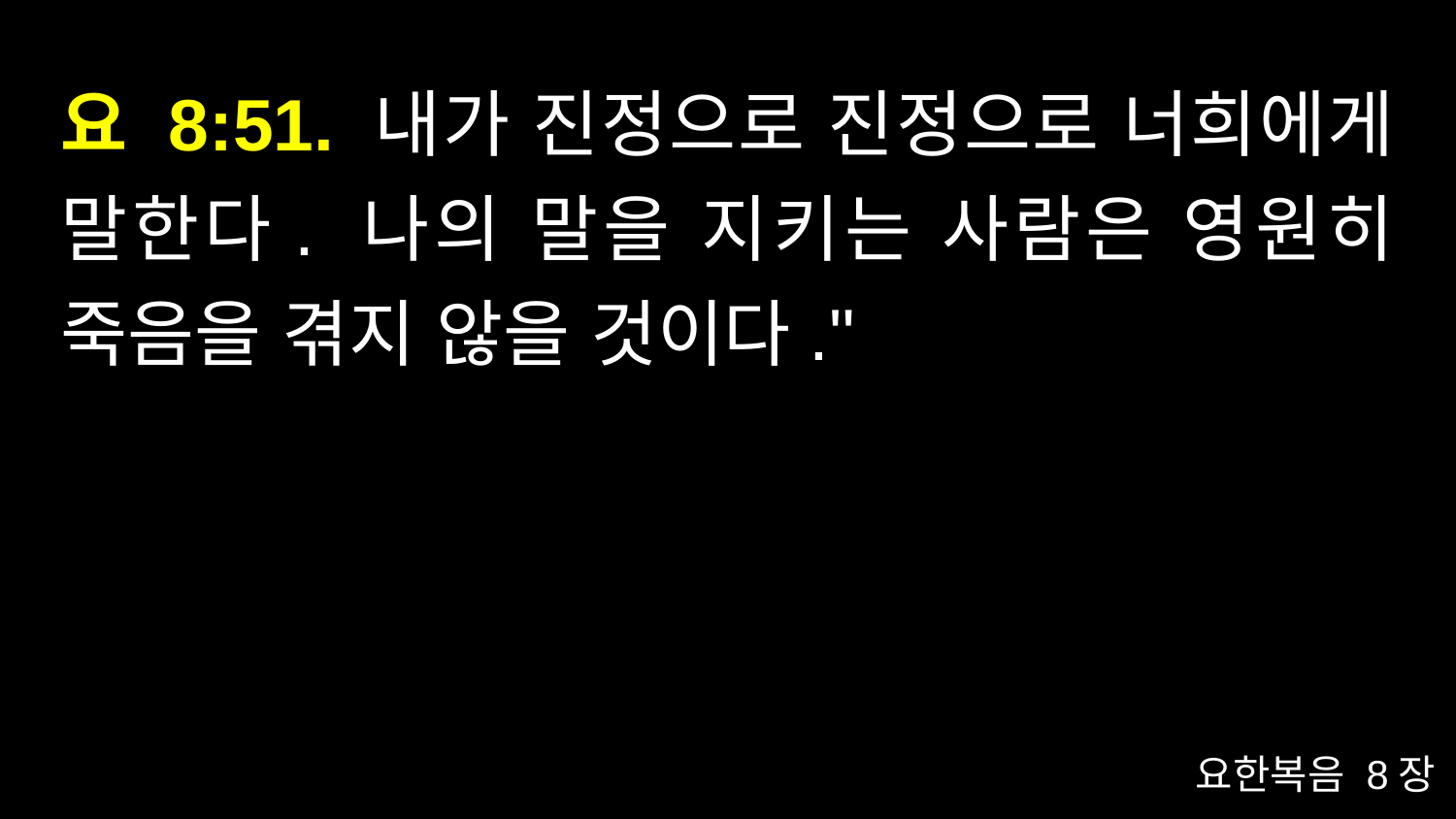

# 요 8:51. 내가 진정으로 진정으로 너희에게 말한다. 나의 말을 지키는 사람은 영원히 죽음을 겪지 않을 것이다."
요한복음 8장